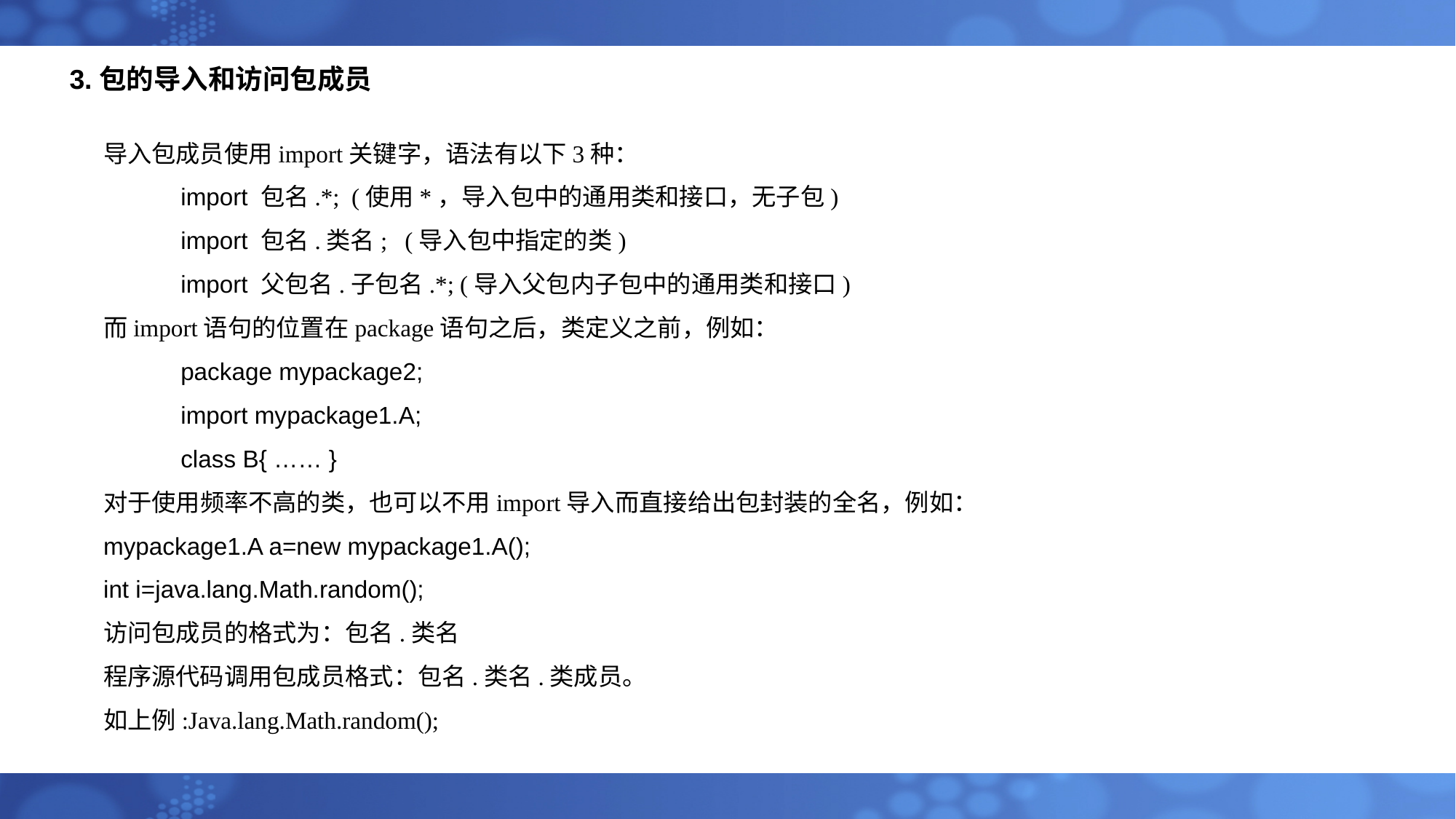

# 3.包的导入和访问包成员
导入包成员使用import关键字，语法有以下3种：
	import 包名.*;  (使用*，导入包中的通用类和接口，无子包)
	import 包名.类名; 	 (导入包中指定的类)
	import 父包名.子包名.*; (导入父包内子包中的通用类和接口)
而import语句的位置在package语句之后，类定义之前，例如：
	package mypackage2;
	import mypackage1.A;
	class B{ …… }
对于使用频率不高的类，也可以不用import导入而直接给出包封装的全名，例如：
mypackage1.A a=new mypackage1.A();
int i=java.lang.Math.random();
访问包成员的格式为：包名.类名
程序源代码调用包成员格式：包名.类名.类成员。
如上例:Java.lang.Math.random();